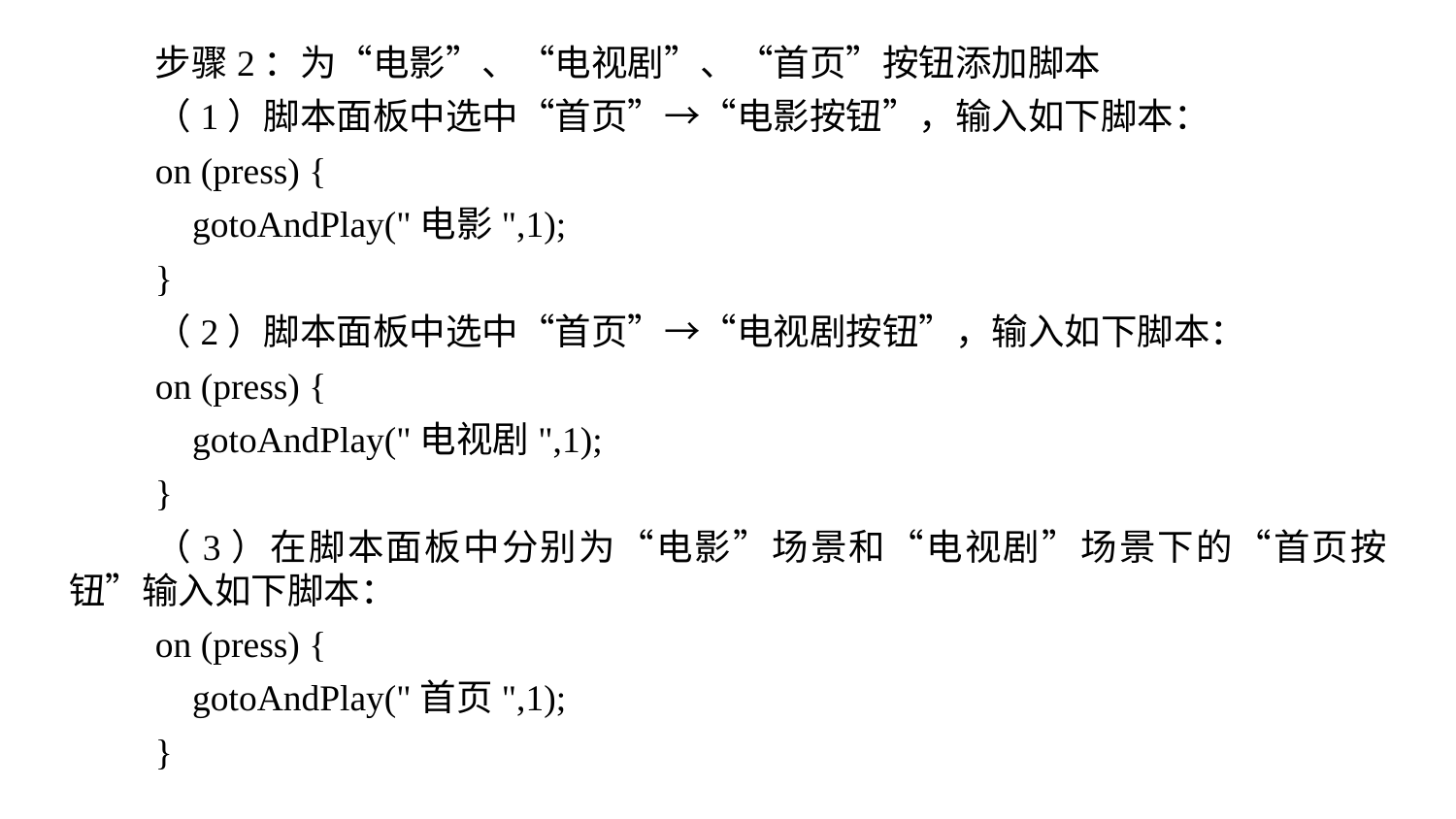

步骤2：为“电影”、“电视剧”、“首页”按钮添加脚本
（1）脚本面板中选中“首页”→“电影按钮”，输入如下脚本：
on (press) {
    gotoAndPlay("电影",1);
}
（2）脚本面板中选中“首页”→“电视剧按钮”，输入如下脚本：
on (press) {
    gotoAndPlay("电视剧",1);
}
（3）在脚本面板中分别为“电影”场景和“电视剧”场景下的“首页按钮”输入如下脚本：
on (press) {
    gotoAndPlay("首页",1);
}